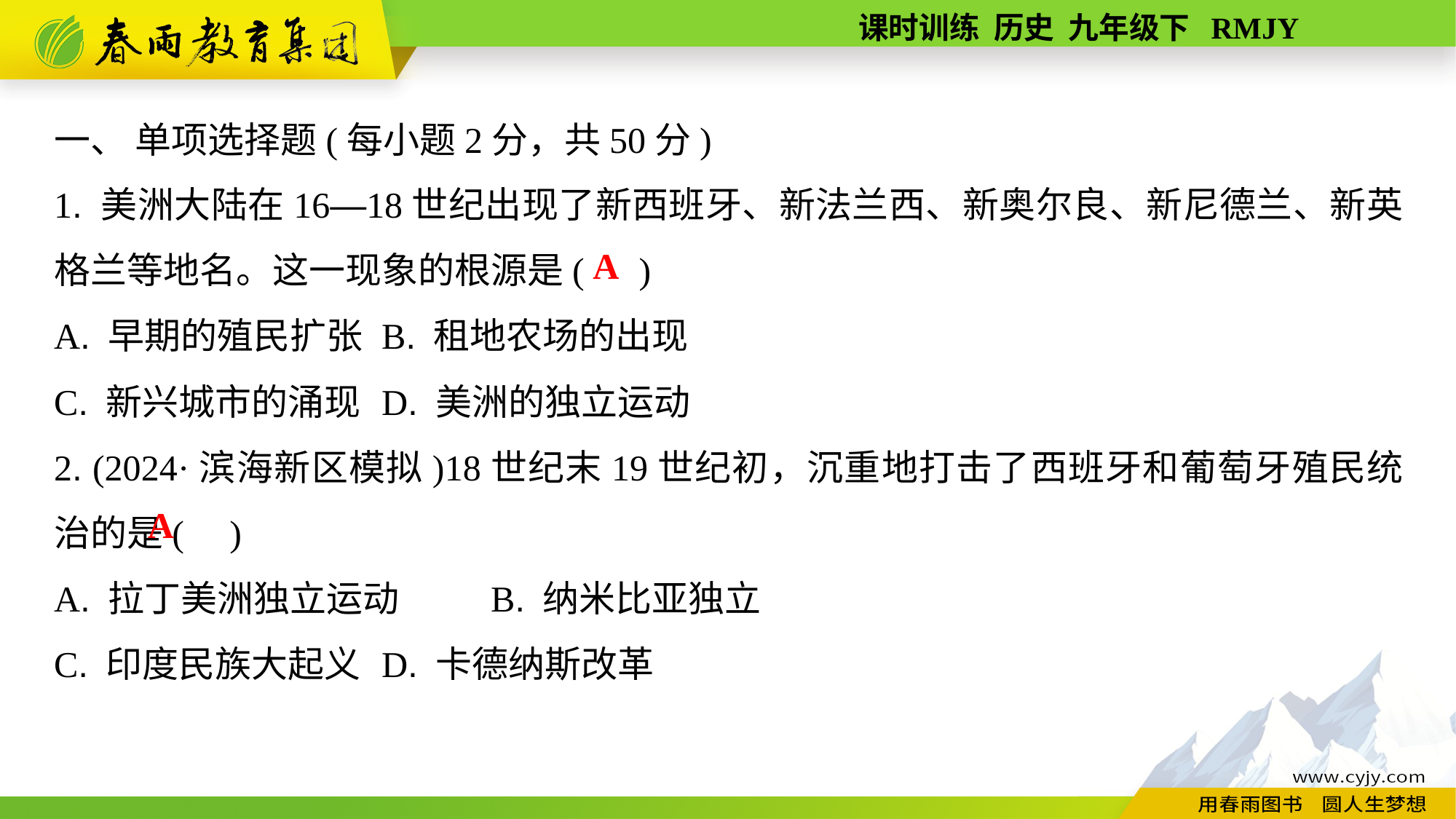

一、 单项选择题(每小题2分，共50分)
1. 美洲大陆在16—18世纪出现了新西班牙、新法兰西、新奥尔良、新尼德兰、新英格兰等地名。这一现象的根源是(      )
A. 早期的殖民扩张	B. 租地农场的出现
C. 新兴城市的涌现	D. 美洲的独立运动
2. (2024·滨海新区模拟)18世纪末19世纪初，沉重地打击了西班牙和葡萄牙殖民统治的是(     )
A. 拉丁美洲独立运动	B. 纳米比亚独立
C. 印度民族大起义	D. 卡德纳斯改革
A
A